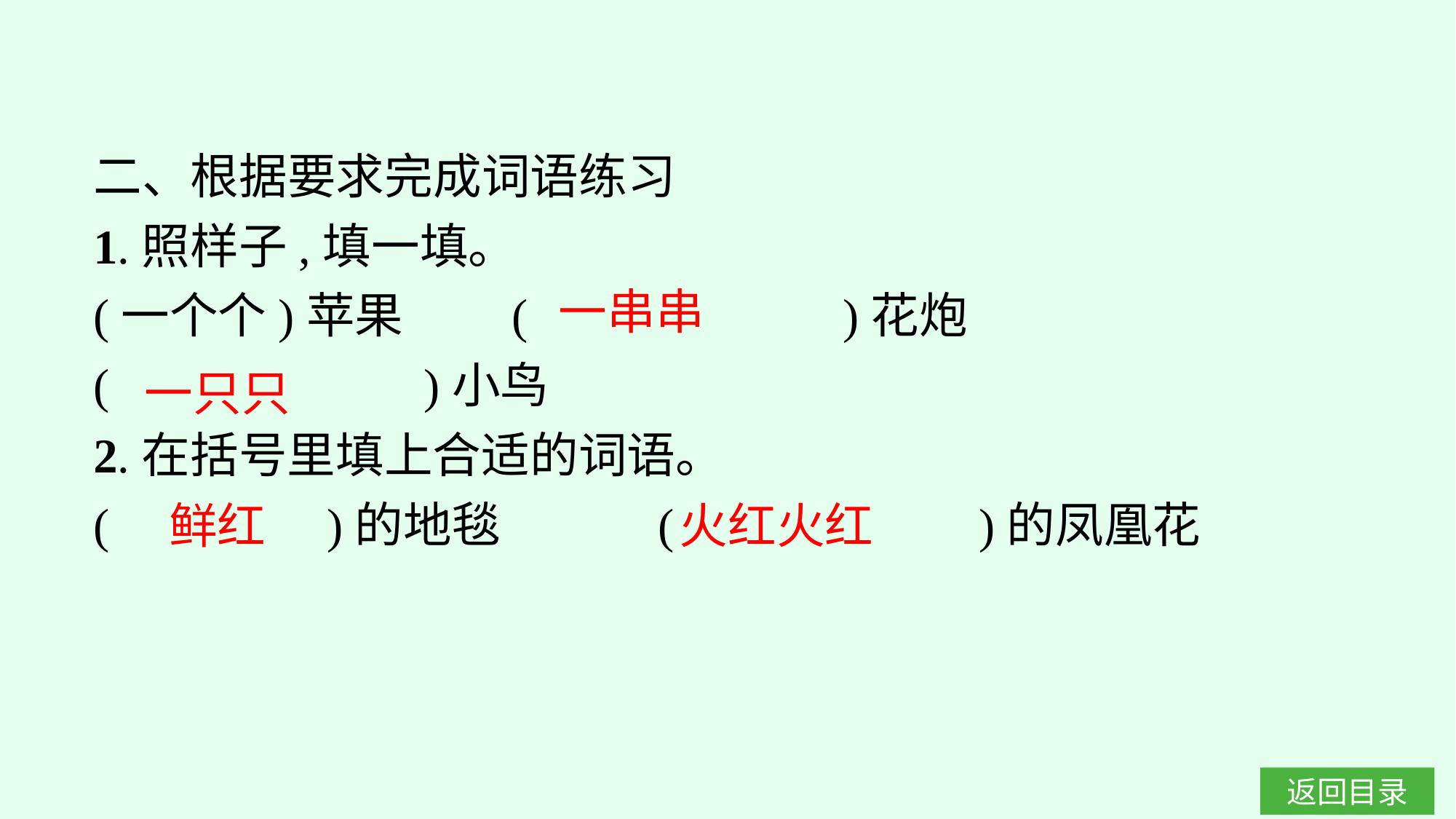

二、根据要求完成词语练习
1.照样子,填一填。
(一个个)苹果　　(　　　　　　)花炮
(　　　　　　)小鸟
2.在括号里填上合适的词语。
(　　　　)的地毯　　　(　        　　　)的凤凰花
一串串
一只只
鲜红
火红火红